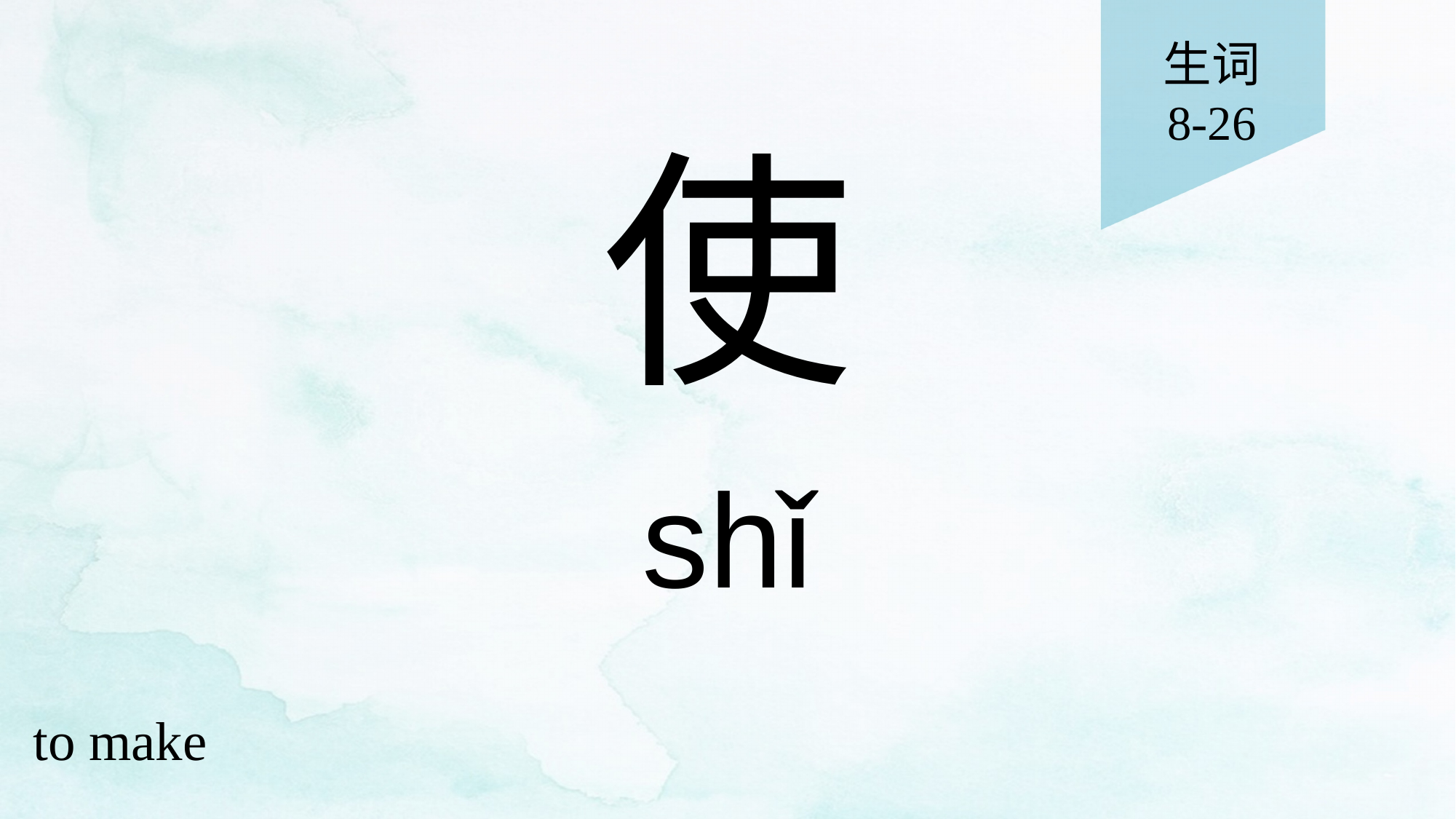

生词
8-26
# 使
shǐ
to make